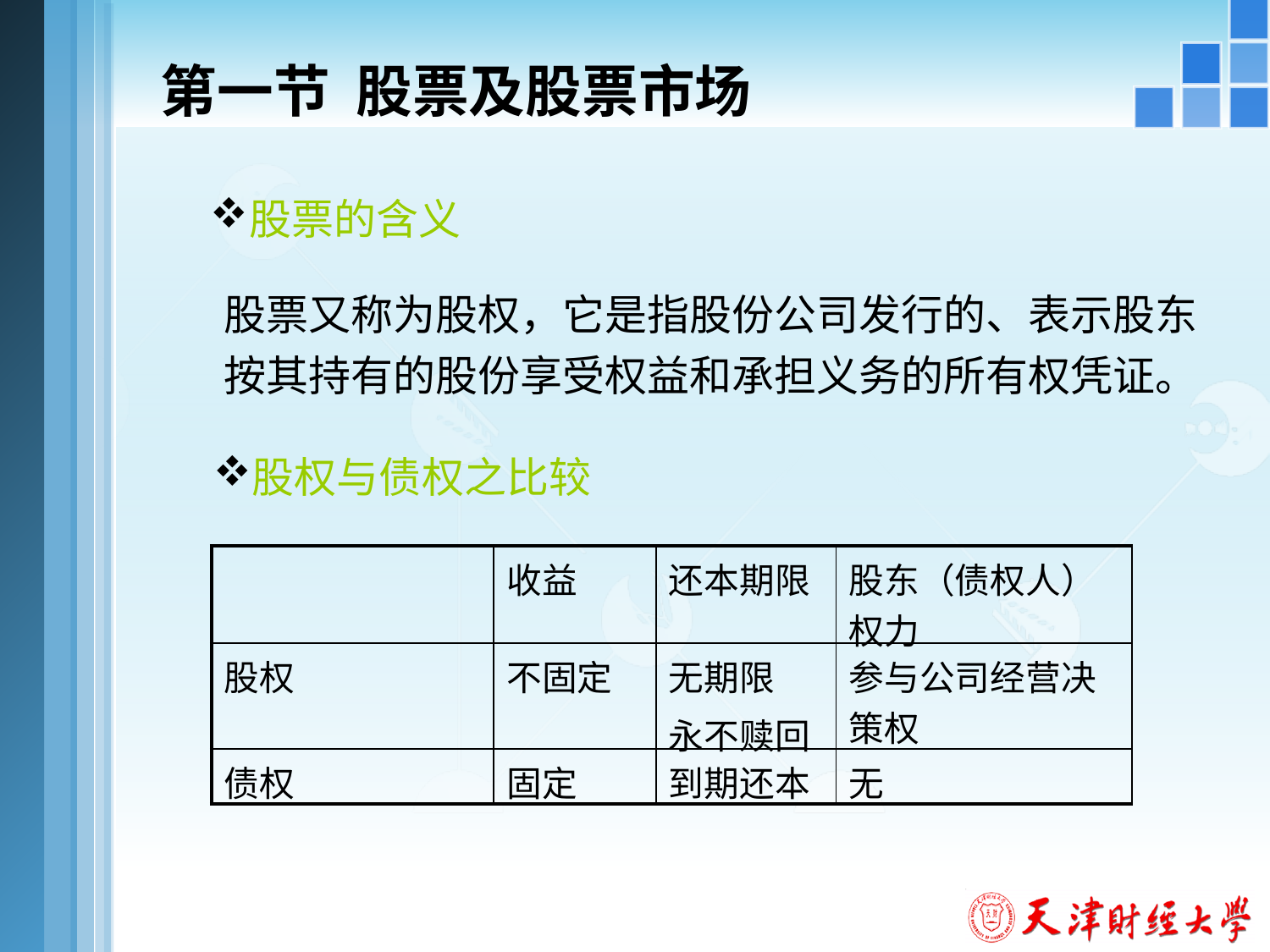

# 第一节  股票及股票市场
股票的含义
股票又称为股权，它是指股份公司发行的、表示股东按其持有的股份享受权益和承担义务的所有权凭证。
股权与债权之比较
|  | 收益 | 还本期限 | 股东（债权人）权力 |
| --- | --- | --- | --- |
| 股权 | 不固定 | 无期限 永不赎回 | 参与公司经营决策权 |
| 债权 | 固定 | 到期还本 | 无 |